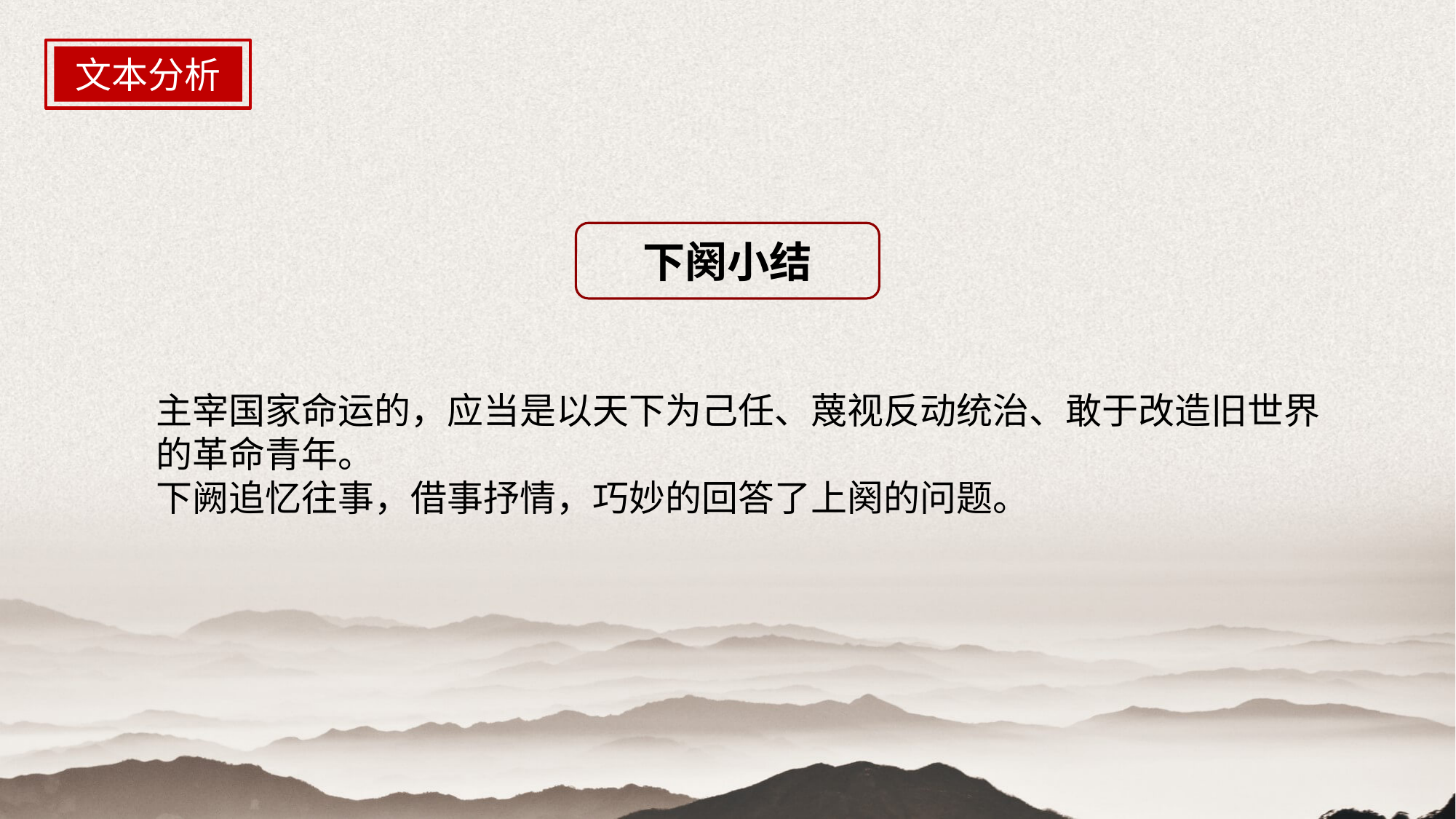

文本分析
下阕小结
主宰国家命运的，应当是以天下为己任、蔑视反动统治、敢于改造旧世界的革命青年。
下阙追忆往事，借事抒情，巧妙的回答了上阕的问题。